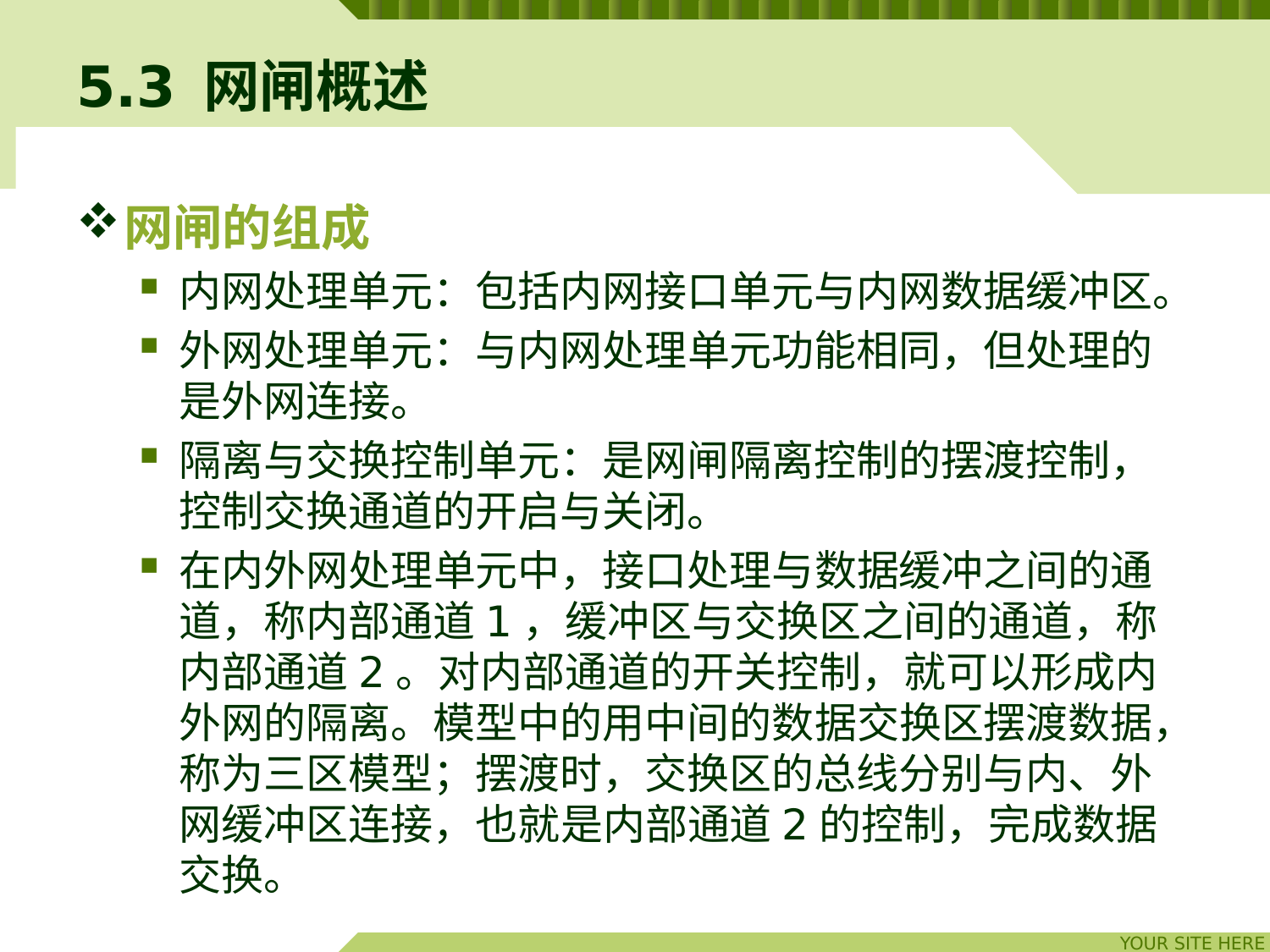

# 5.3	网闸概述
网闸的组成
内网处理单元：包括内网接口单元与内网数据缓冲区。
外网处理单元：与内网处理单元功能相同，但处理的是外网连接。
隔离与交换控制单元：是网闸隔离控制的摆渡控制，控制交换通道的开启与关闭。
在内外网处理单元中，接口处理与数据缓冲之间的通道，称内部通道1，缓冲区与交换区之间的通道，称内部通道2。对内部通道的开关控制，就可以形成内外网的隔离。模型中的用中间的数据交换区摆渡数据，称为三区模型；摆渡时，交换区的总线分别与内、外网缓冲区连接，也就是内部通道2的控制，完成数据交换。